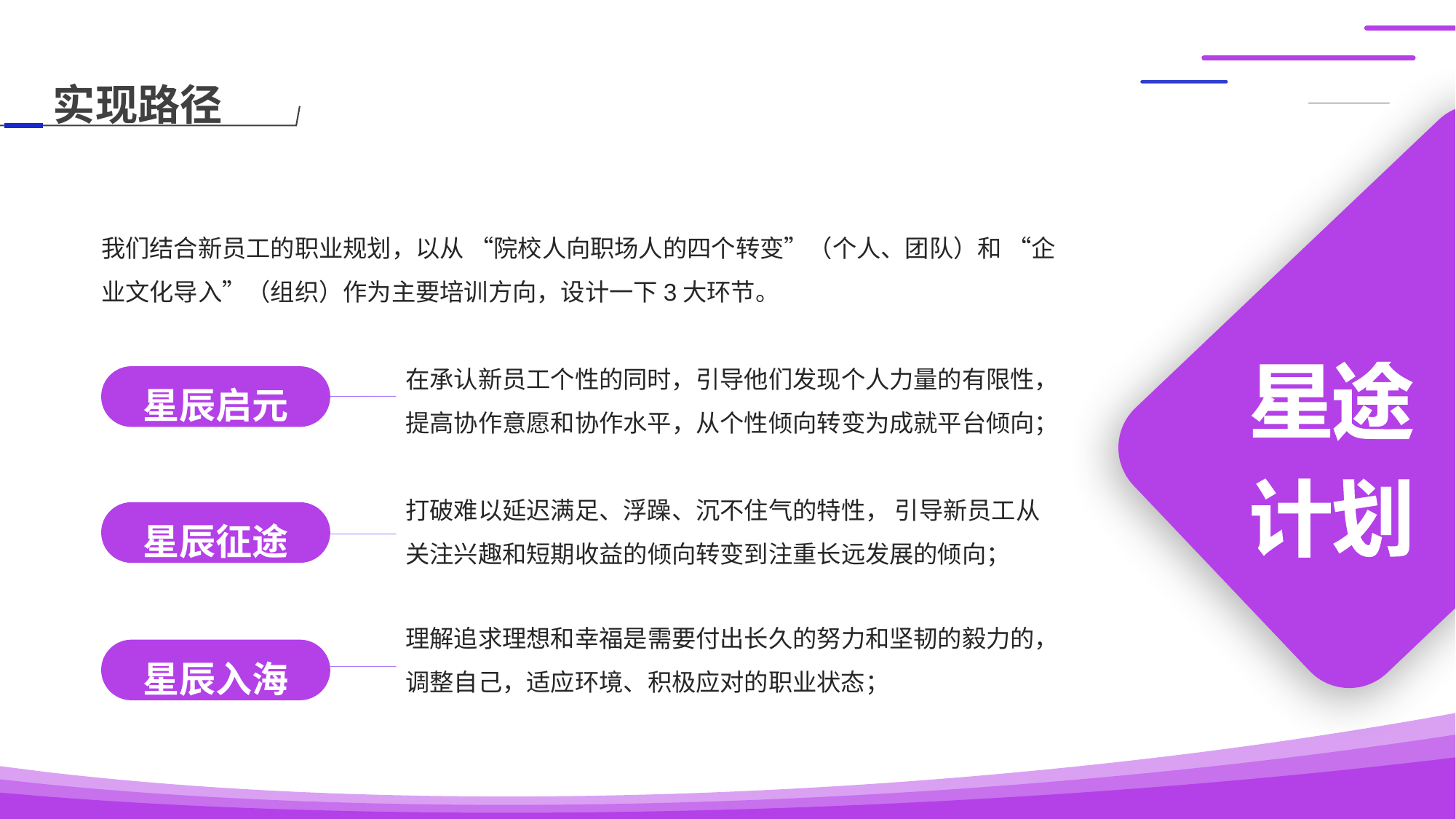

实现路径

我们结合新员工的职业规划，以从 “院校人向职场人的四个转变”（个人、团队）和 “企业文化导入”（组织）作为主要培训方向，设计一下3大环节。
在承认新员工个性的同时，引导他们发现个人力量的有限性，提高协作意愿和协作水平，从个性倾向转变为成就平台倾向；
星辰启元

打破难以延迟满足、浮躁、沉不住气的特性， 引导新员工从关注兴趣和短期收益的倾向转变到注重长远发展的倾向；
星辰征途

理解追求理想和幸福是需要付出长久的努力和坚韧的毅力的，调整自己，适应环境、积极应对的职业状态；
星辰入海